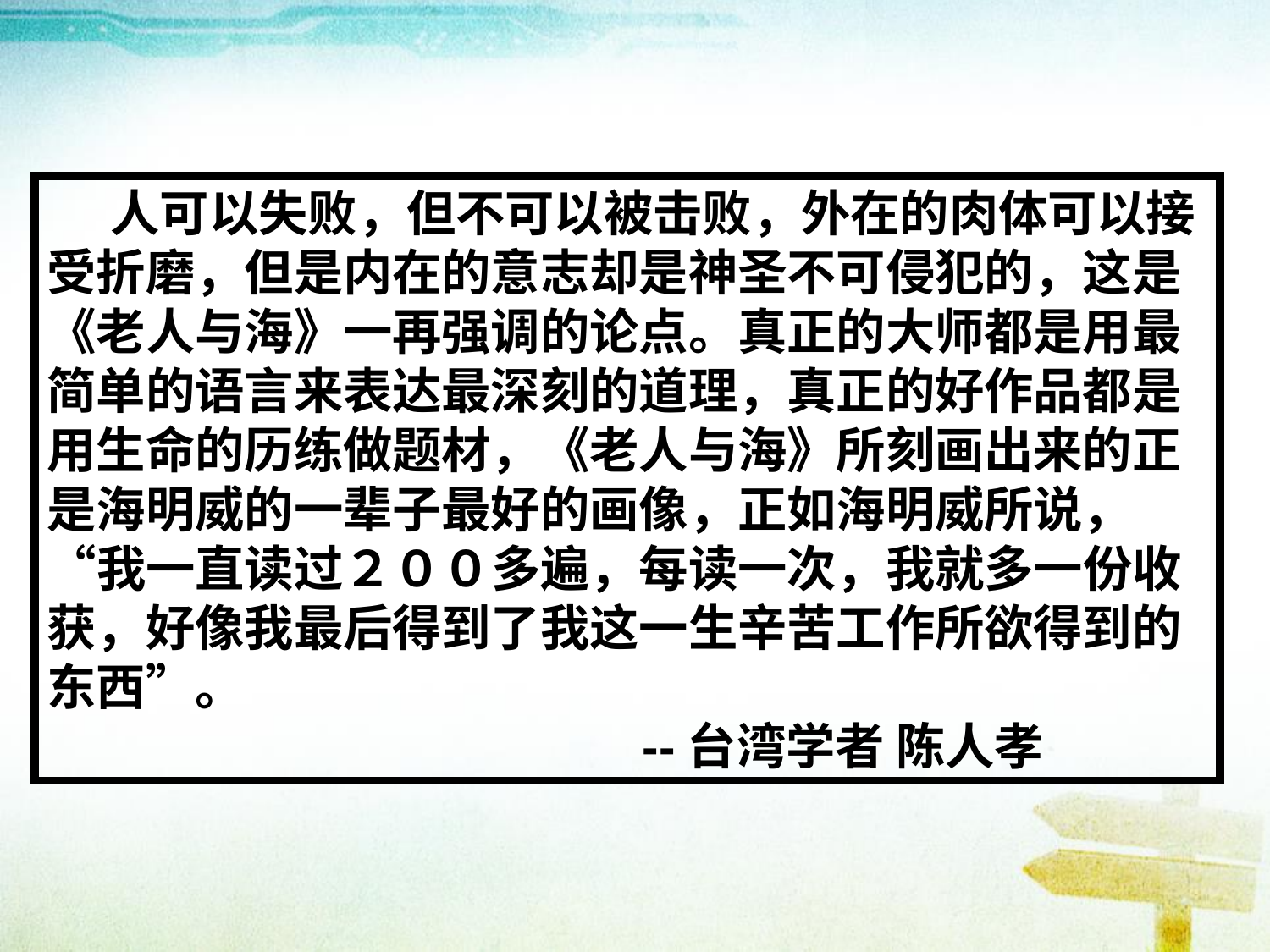

人可以失败，但不可以被击败，外在的肉体可以接受折磨，但是内在的意志却是神圣不可侵犯的，这是《老人与海》一再强调的论点。真正的大师都是用最简单的语言来表达最深刻的道理，真正的好作品都是用生命的历练做题材，《老人与海》所刻画出来的正是海明威的一辈子最好的画像，正如海明威所说，“我一直读过２００多遍，每读一次，我就多一份收获，好像我最后得到了我这一生辛苦工作所欲得到的东西”。
                                                    --台湾学者 陈人孝